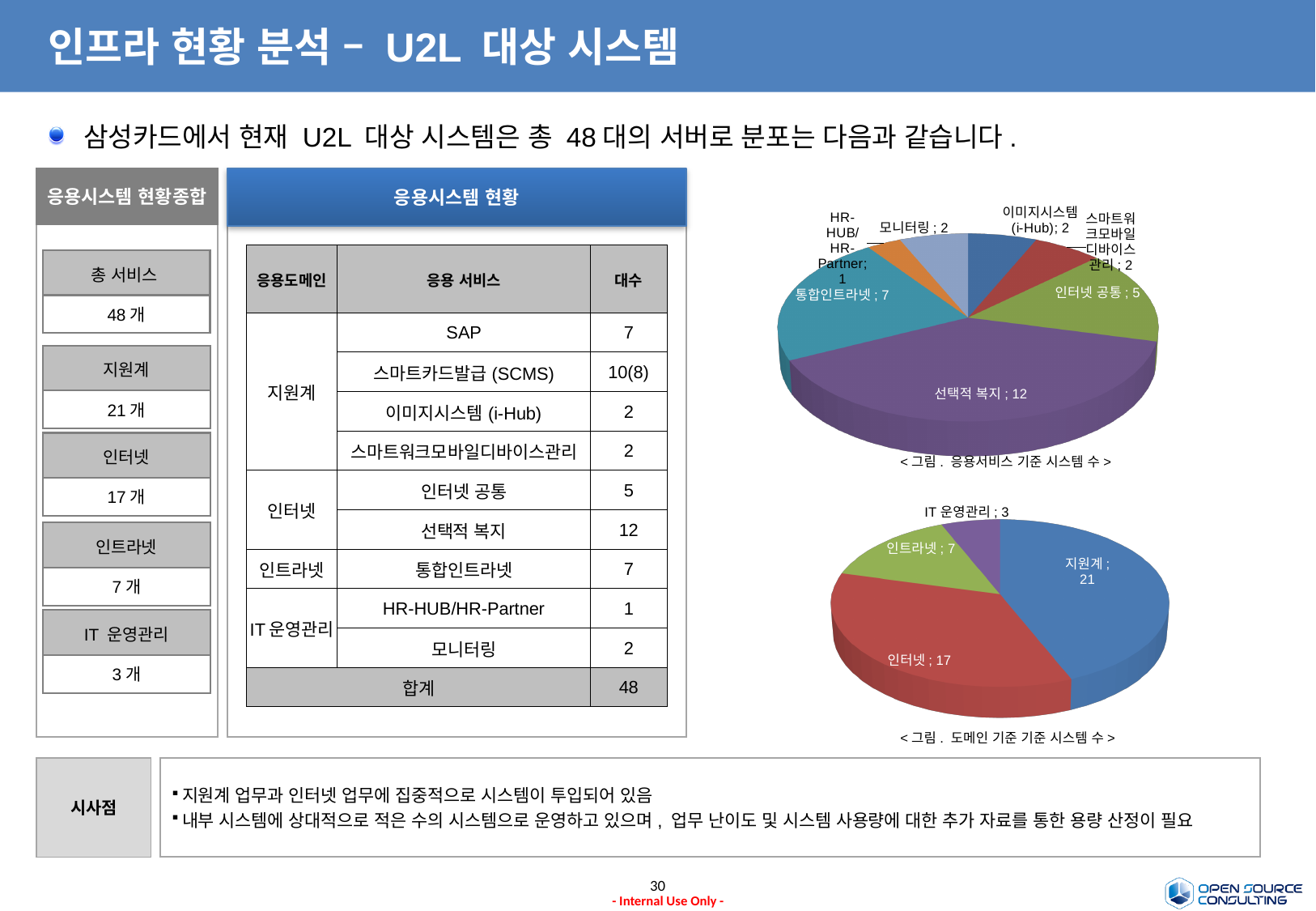

# 인프라 현황 분석 – U2L 대상 시스템
삼성카드에서 현재 U2L 대상 시스템은 총 48대의 서버로 분포는 다음과 같습니다.
응용시스템 현황종합

총 서비스
48개
지원계
21개
인터넷
17개
인트라넷
7개
IT 운영관리
3개
응용시스템 현황

[unsupported chart]

| 응용도메인 | 응용 서비스 | 대수 |
| --- | --- | --- |
| 지원계 | SAP | 7 |
|  | 스마트카드발급(SCMS) | 10(8) |
|  | 이미지시스템(i-Hub) | 2 |
|  | 스마트워크모바일디바이스관리 | 2 |
| 인터넷 | 인터넷 공통 | 5 |
|  | 선택적 복지 | 12 |
| 인트라넷 | 통합인트라넷 | 7 |
| IT운영관리 | HR-HUB/HR-Partner | 1 |
|  | 모니터링 | 2 |
| 합계 |  | 48 |
<그림. 응용서비스 기준 시스템 수>

[unsupported chart]

<그림. 도메인 기준 기준 시스템 수>
시사점
지원계 업무과 인터넷 업무에 집중적으로 시스템이 투입되어 있음
내부 시스템에 상대적으로 적은 수의 시스템으로 운영하고 있으며, 업무 난이도 및 시스템 사용량에 대한 추가 자료를 통한 용량 산정이 필요